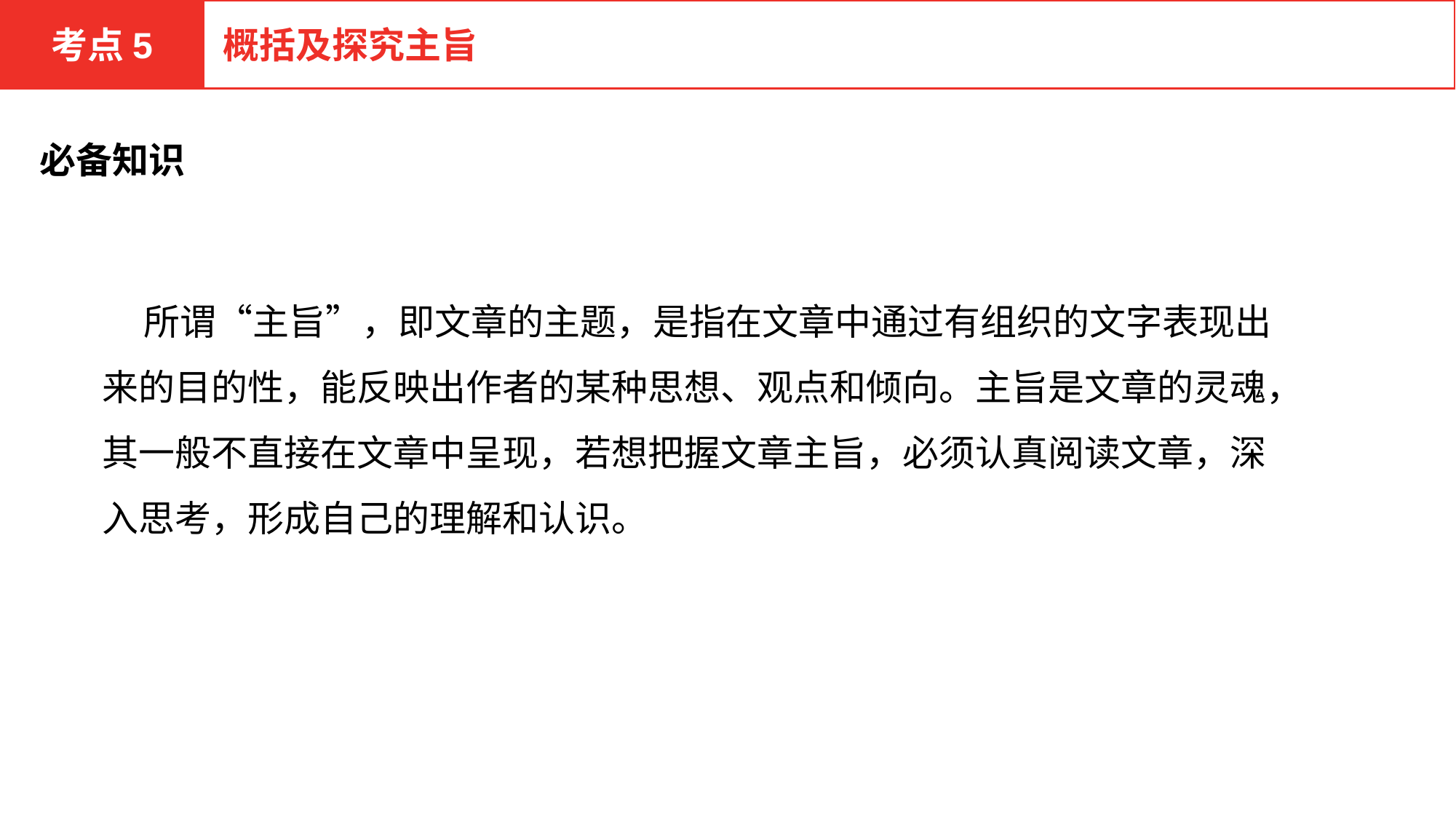

考点5
概括及探究主旨
必备知识
    所谓“主旨”，即文章的主题，是指在文章中通过有组织的文字表现出来的目的性，能反映出作者的某种思想、观点和倾向。主旨是文章的灵魂，其一般不直接在文章中呈现，若想把握文章主旨，必须认真阅读文章，深入思考，形成自己的理解和认识。